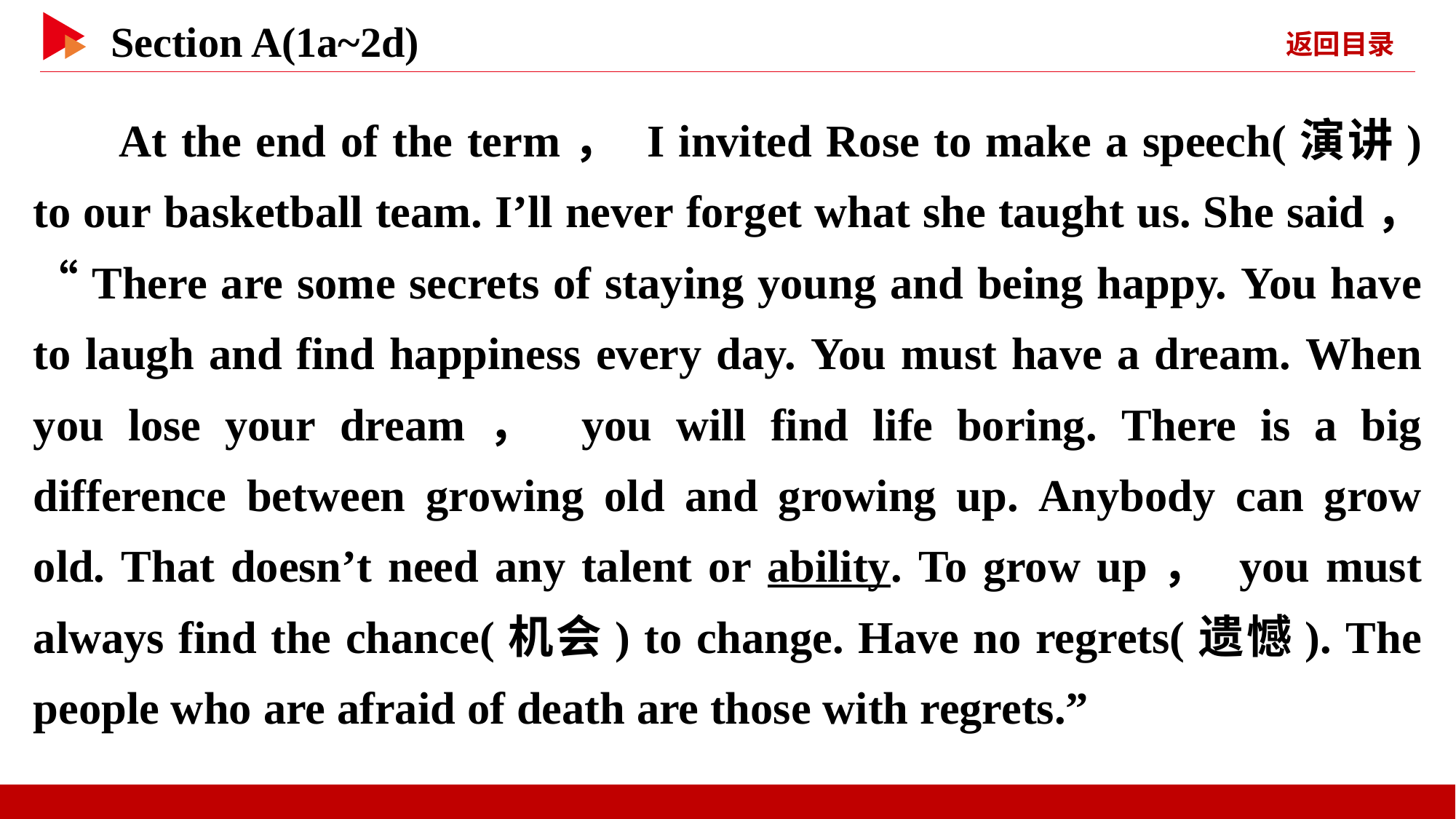

At the end of the term， I invited Rose to make a speech(演讲) to our basketball team. I’ll never forget what she taught us. She said， “There are some secrets of staying young and being happy. You have to laugh and find happiness every day. You must have a dream. When you lose your dream， you will find life boring. There is a big difference between growing old and growing up. Anybody can grow old. That doesn’t need any talent or ability. To grow up， you must always find the chance(机会) to change. Have no regrets(遗憾). The people who are afraid of death are those with regrets.”